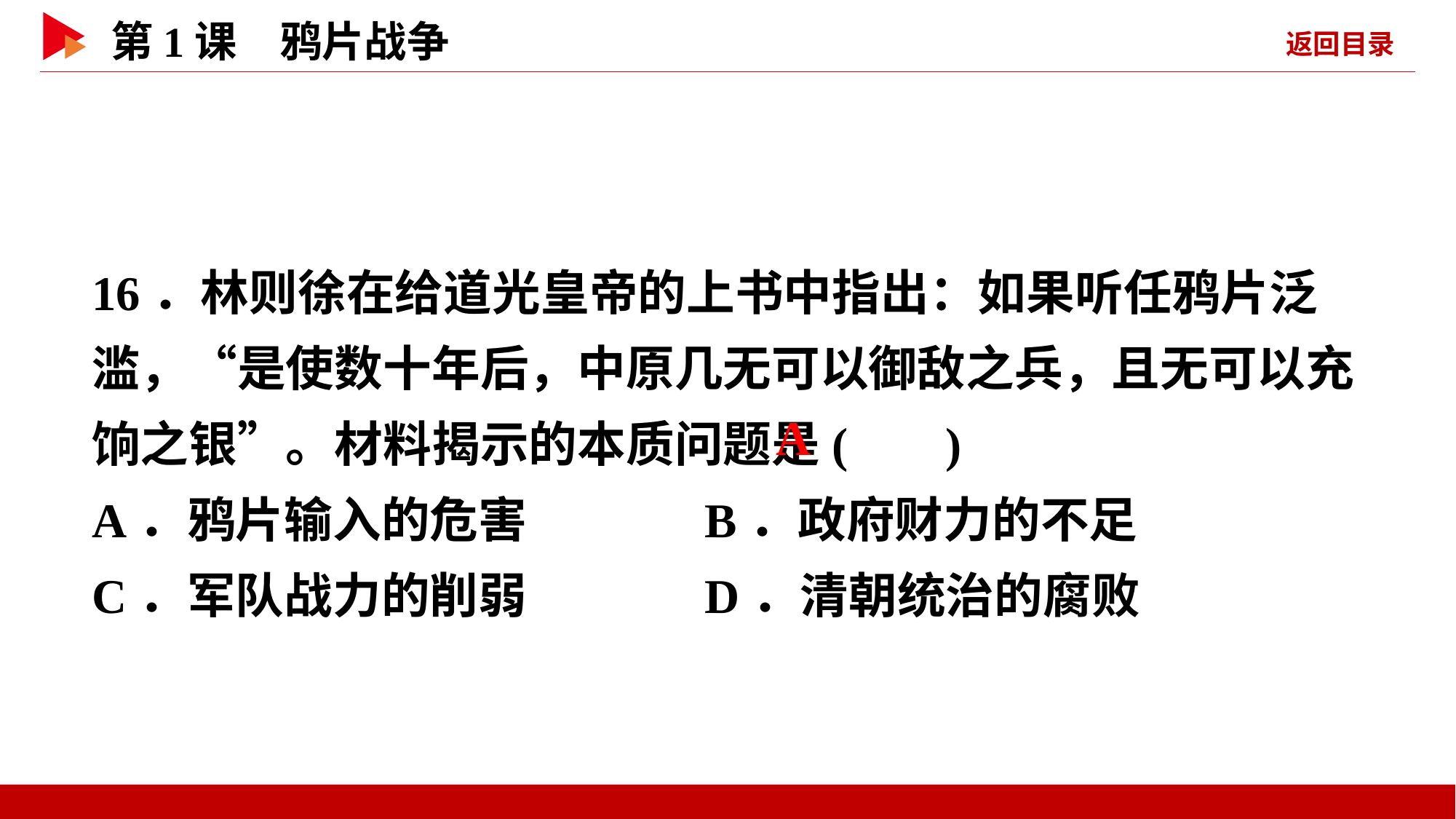

16．林则徐在给道光皇帝的上书中指出：如果听任鸦片泛滥，“是使数十年后，中原几无可以御敌之兵，且无可以充饷之银”。材料揭示的本质问题是(        )
A．鸦片输入的危害               B．政府财力的不足
C．军队战力的削弱               D．清朝统治的腐败
   A